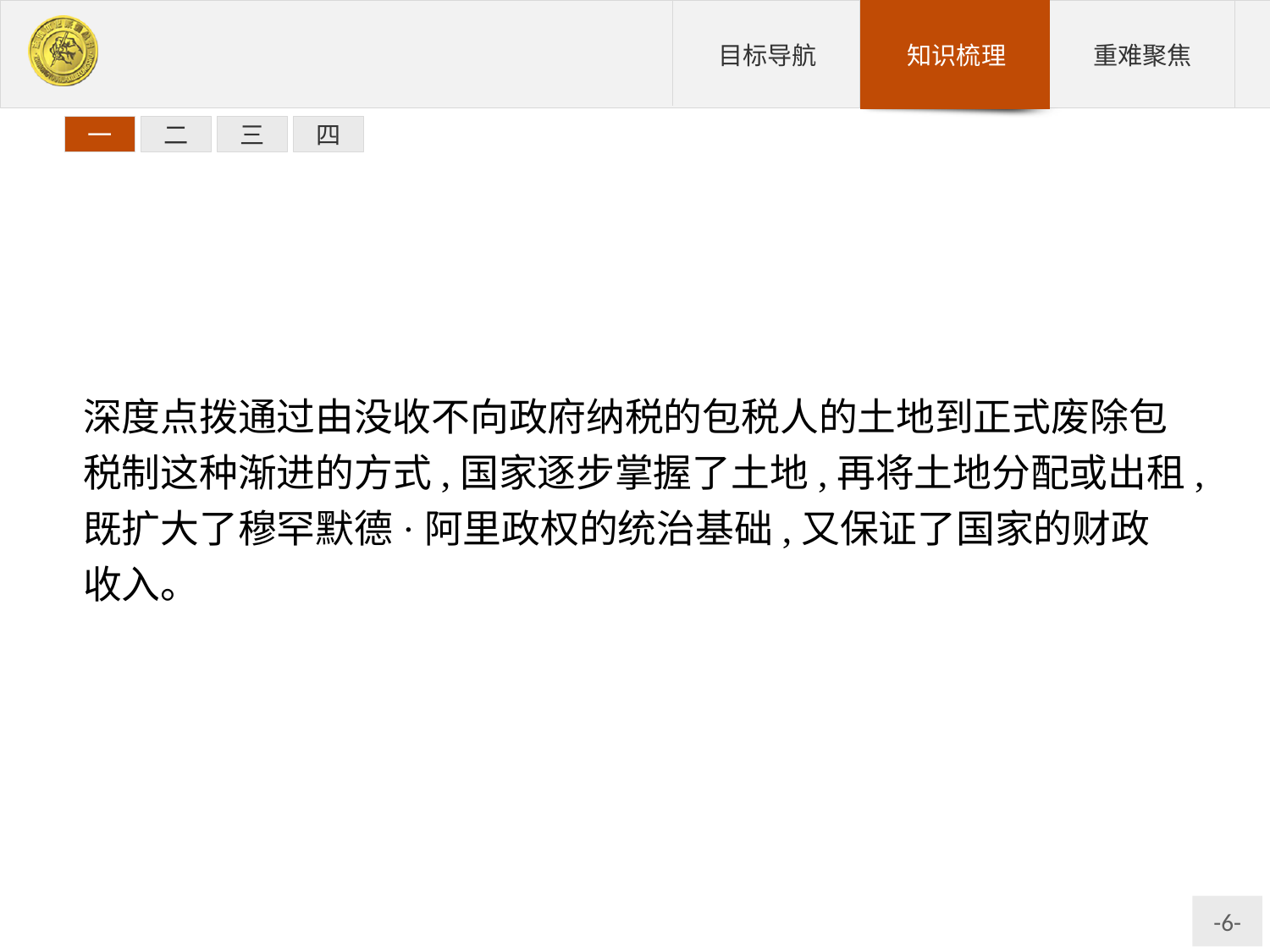

一
二
三
四
深度点拨通过由没收不向政府纳税的包税人的土地到正式废除包税制这种渐进的方式,国家逐步掌握了土地,再将土地分配或出租,既扩大了穆罕默德·阿里政权的统治基础,又保证了国家的财政收入。